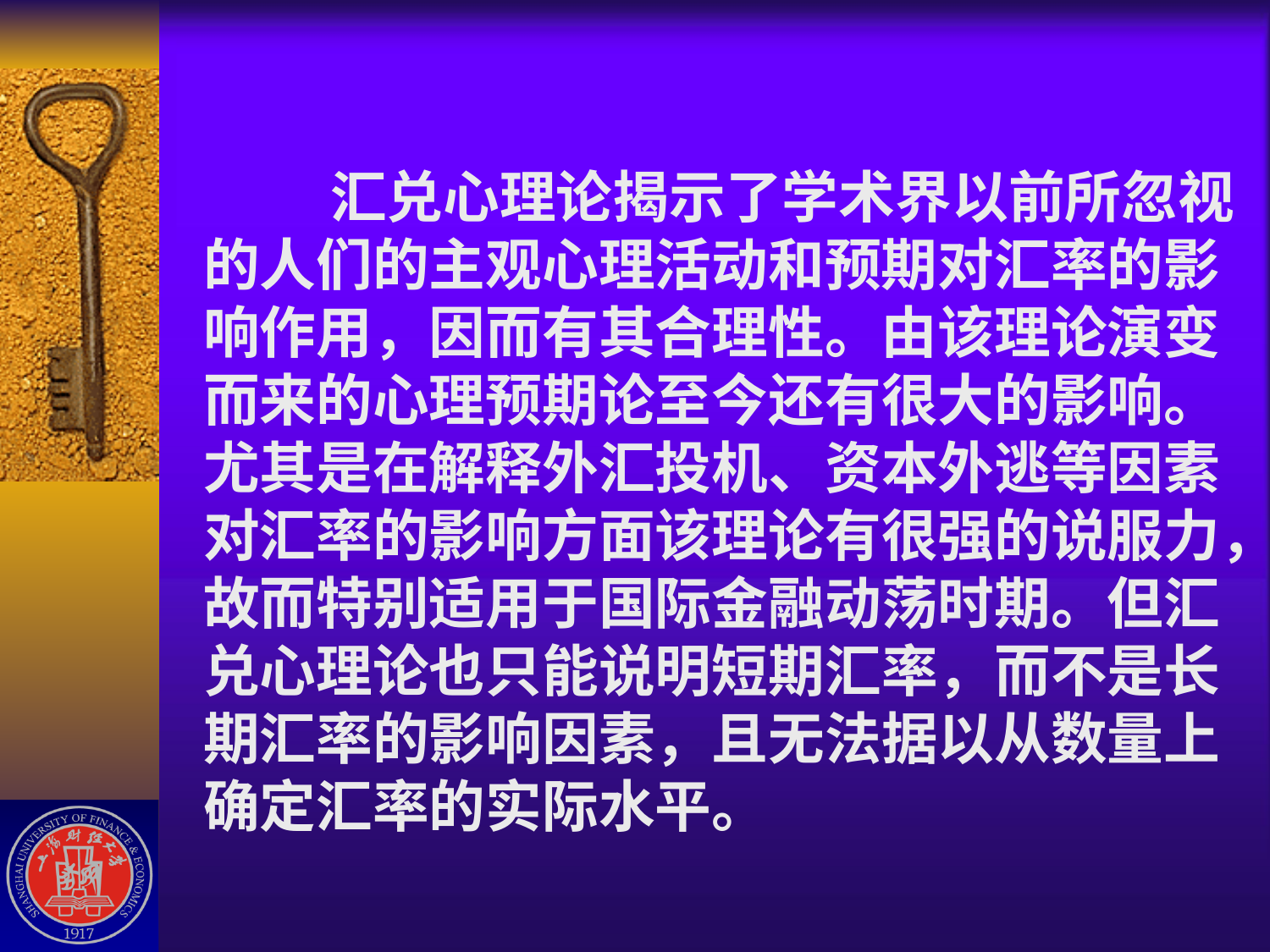

# 汇兑心理论揭示了学术界以前所忽视的人们的主观心理活动和预期对汇率的影响作用，因而有其合理性。由该理论演变而来的心理预期论至今还有很大的影响。尤其是在解释外汇投机、资本外逃等因素对汇率的影响方面该理论有很强的说服力，故而特别适用于国际金融动荡时期。但汇兑心理论也只能说明短期汇率，而不是长期汇率的影响因素，且无法据以从数量上确定汇率的实际水平。